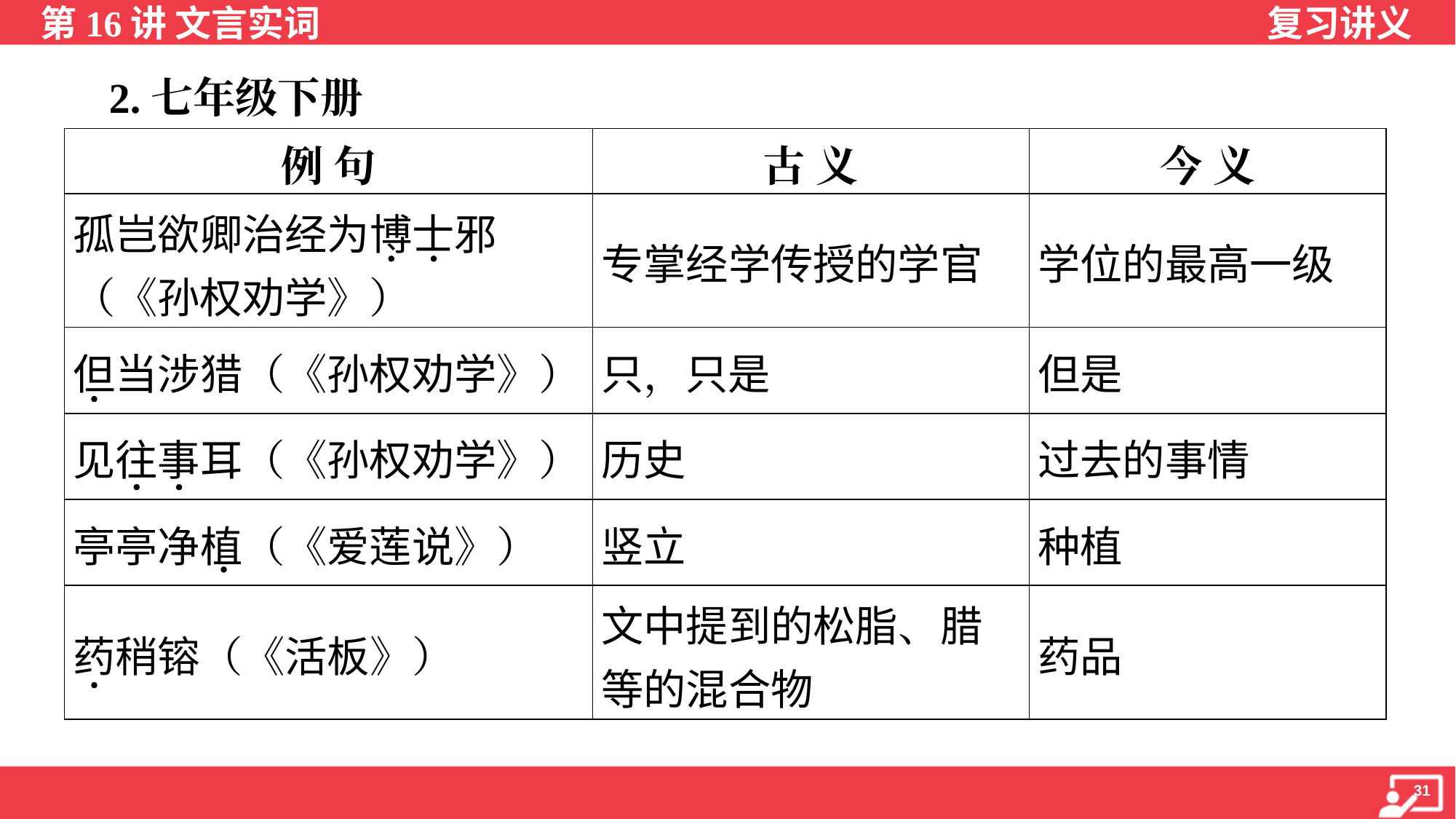

2.七年级下册
| 例 句 | 古 义 | 今 义 |
| --- | --- | --- |
| 孤岂欲卿治经为博士邪 （《孙权劝学》） | 专掌经学传授的学官 | 学位的最高一级 |
| 但当涉猎（《孙权劝学》） | 只，只是 | 但是 |
| 见往事耳（《孙权劝学》） | 历史 | 过去的事情 |
| 亭亭净植（《爱莲说》） | 竖立 | 种植 |
| 药稍镕（《活板》） | 文中提到的松脂、腊 等的混合物 | 药品 |